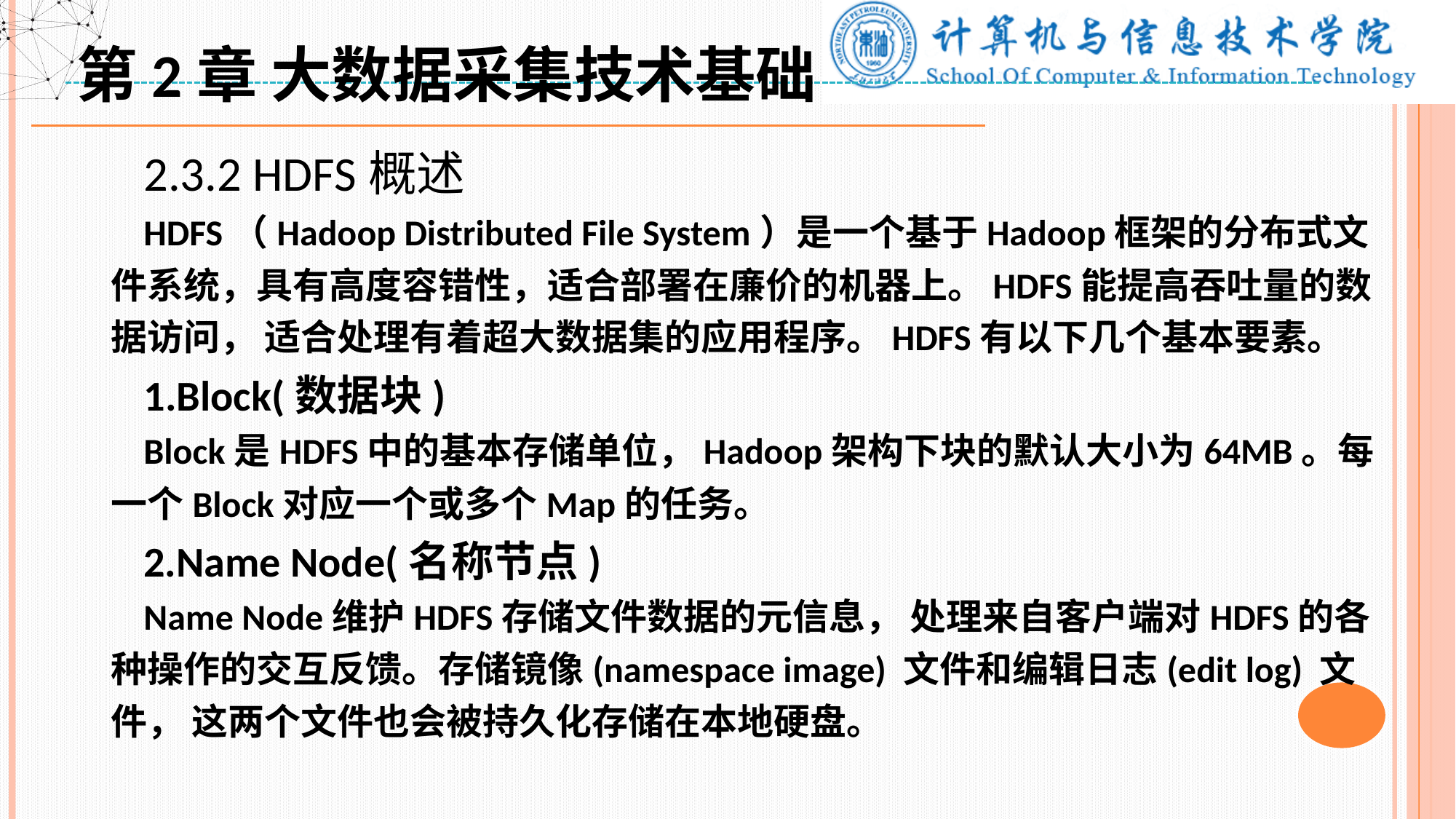

第2章 大数据采集技术基础
    2.3.2 HDFS概述
    HDFS（Hadoop Distributed File System）是一个基于Hadoop框架的分布式文件系统，具有高度容错性，适合部署在廉价的机器上。HDFS能提高吞吐量的数据访问， 适合处理有着超大数据集的应用程序。HDFS有以下几个基本要素。
    1.Block(数据块)
    Block是HDFS中的基本存储单位，Hadoop架构下块的默认大小为64MB。每一个Block对应一个或多个Map的任务。
    2.Name Node(名称节点)
    Name Node维护HDFS存储文件数据的元信息， 处理来自客户端对HDFS的各种操作的交互反馈。存储镜像(namespace image) 文件和编辑日志(edit log) 文件， 这两个文件也会被持久化存储在本地硬盘。